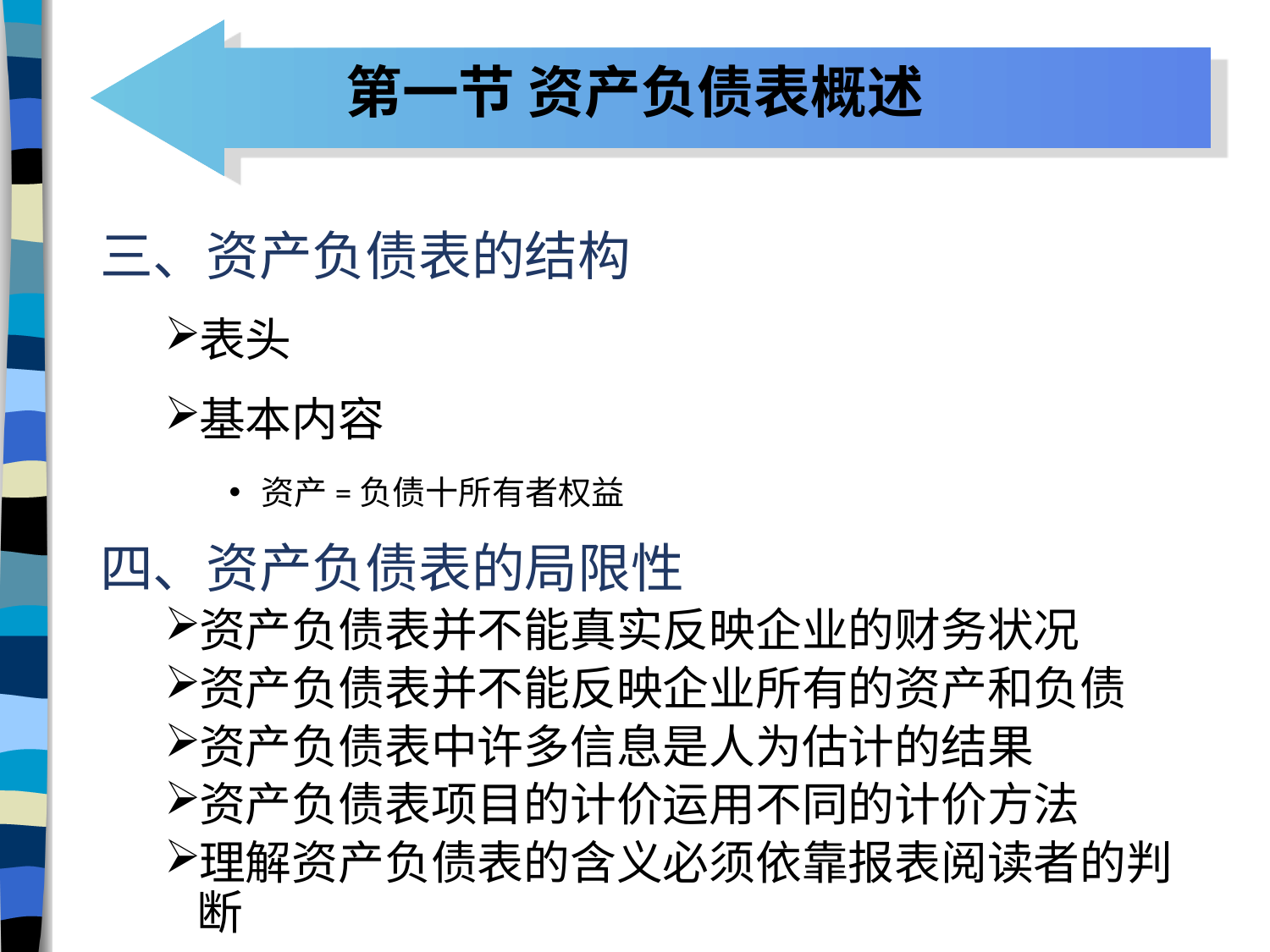

# 第一节 资产负债表概述
三、资产负债表的结构
表头
基本内容
资产=负债十所有者权益
四、资产负债表的局限性
资产负债表并不能真实反映企业的财务状况
资产负债表并不能反映企业所有的资产和负债
资产负债表中许多信息是人为估计的结果
资产负债表项目的计价运用不同的计价方法
理解资产负债表的含义必须依靠报表阅读者的判断